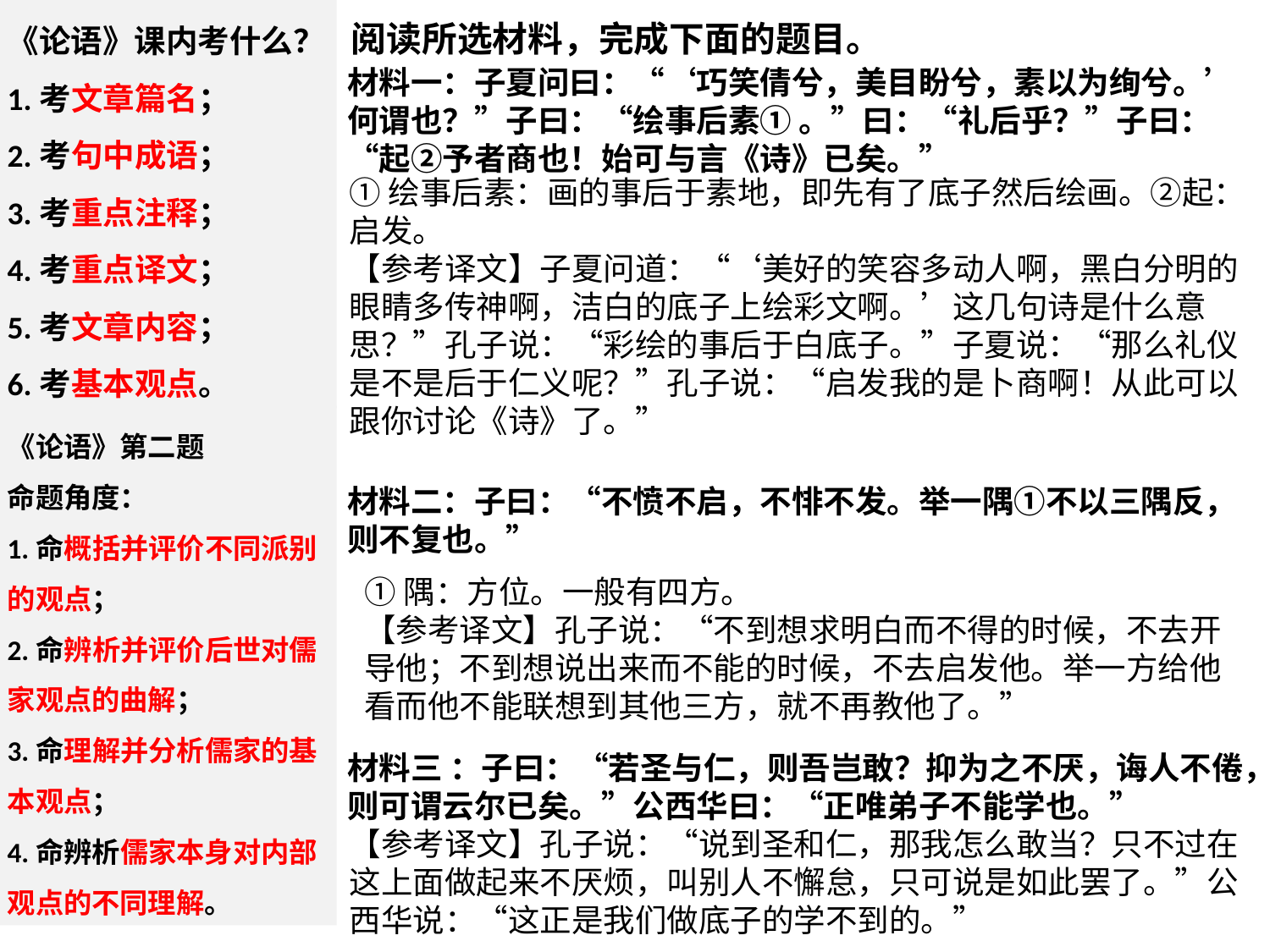

《论语》课内考什么？
1.考文章篇名；
2.考句中成语；
3.考重点注释；
4.考重点译文；
5.考文章内容；
6.考基本观点。
阅读所选材料，完成下面的题目。
材料一：子夏问曰：“‘巧笑倩兮，美目盼兮，素以为绚兮。’何谓也？”子曰：“绘事后素① 。”曰：“礼后乎？”子曰：“起②予者商也！始可与言《诗》已矣。”

材料二：子曰：“不愤不启，不悱不发。举一隅①不以三隅反，则不复也。”

材料三 ：子曰：“若圣与仁，则吾岂敢？抑为之不厌，诲人不倦，则可谓云尔已矣。”公西华曰：“正唯弟子不能学也。”
①绘事后素：画的事后于素地，即先有了底子然后绘画。②起：启发。
【参考译文】子夏问道：“‘美好的笑容多动人啊，黑白分明的眼睛多传神啊，洁白的底子上绘彩文啊。’这几句诗是什么意思？”孔子说：“彩绘的事后于白底子。”子夏说：“那么礼仪是不是后于仁义呢？”孔子说：“启发我的是卜商啊！从此可以跟你讨论《诗》了。”
《论语》第二题
命题角度：
1.命概括并评价不同派别的观点；
2.命辨析并评价后世对儒家观点的曲解；
3.命理解并分析儒家的基本观点；
4.命辨析儒家本身对内部观点的不同理解。
①隅：方位。一般有四方。
【参考译文】孔子说：“不到想求明白而不得的时候，不去开导他；不到想说出来而不能的时候，不去启发他。举一方给他看而他不能联想到其他三方，就不再教他了。”
【参考译文】孔子说：“说到圣和仁，那我怎么敢当？只不过在这上面做起来不厌烦，叫别人不懈怠，只可说是如此罢了。”公西华说：“这正是我们做底子的学不到的。”